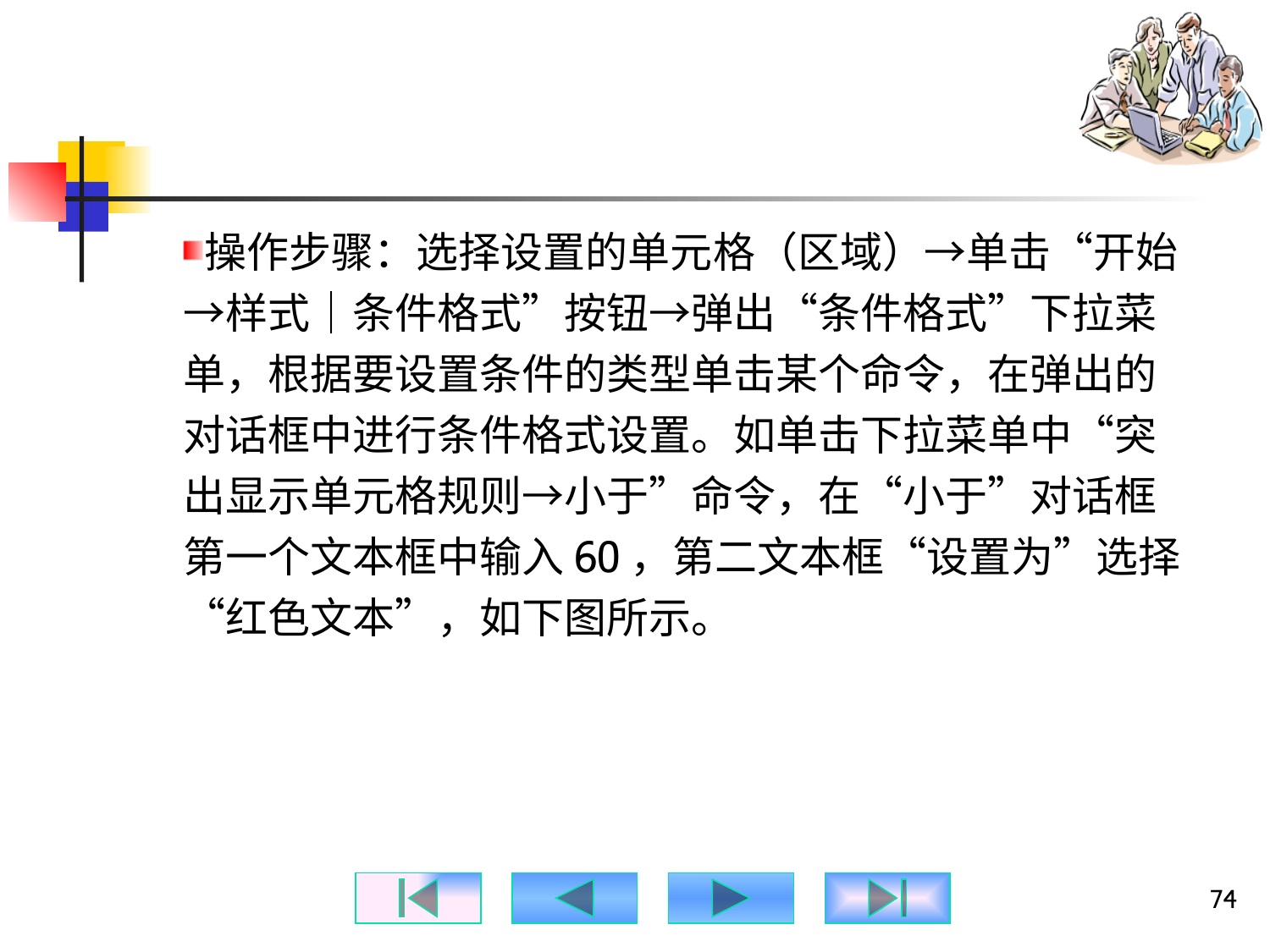

#
操作步骤：选择设置的单元格（区域）→单击“开始→样式｜条件格式”按钮→弹出“条件格式”下拉菜单，根据要设置条件的类型单击某个命令，在弹出的对话框中进行条件格式设置。如单击下拉菜单中“突出显示单元格规则→小于”命令，在“小于”对话框第一个文本框中输入60，第二文本框“设置为”选择“红色文本”，如下图所示。
74